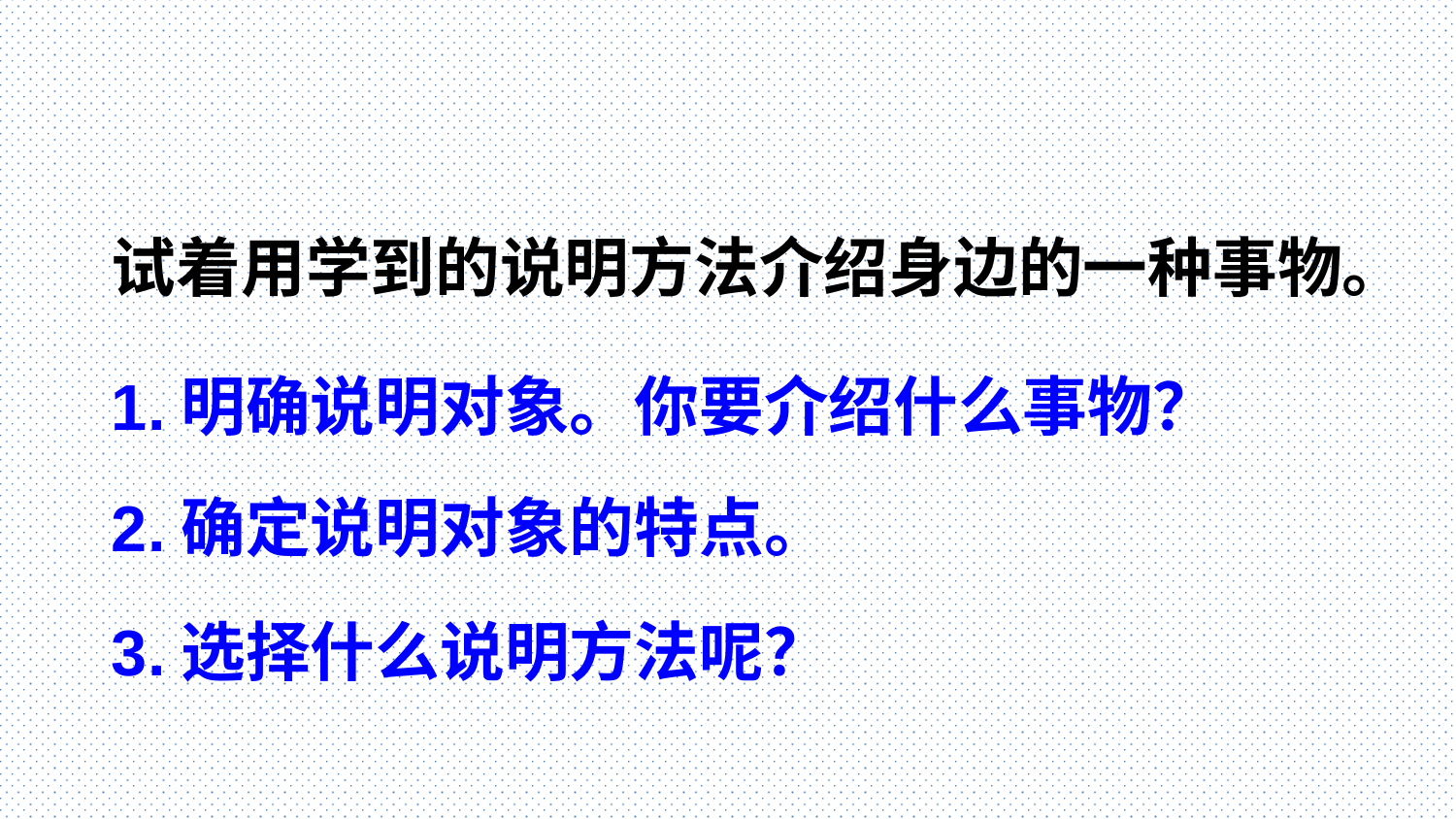

试着用学到的说明方法介绍身边的一种事物。
1.明确说明对象。你要介绍什么事物？
2.确定说明对象的特点。
3.选择什么说明方法呢？